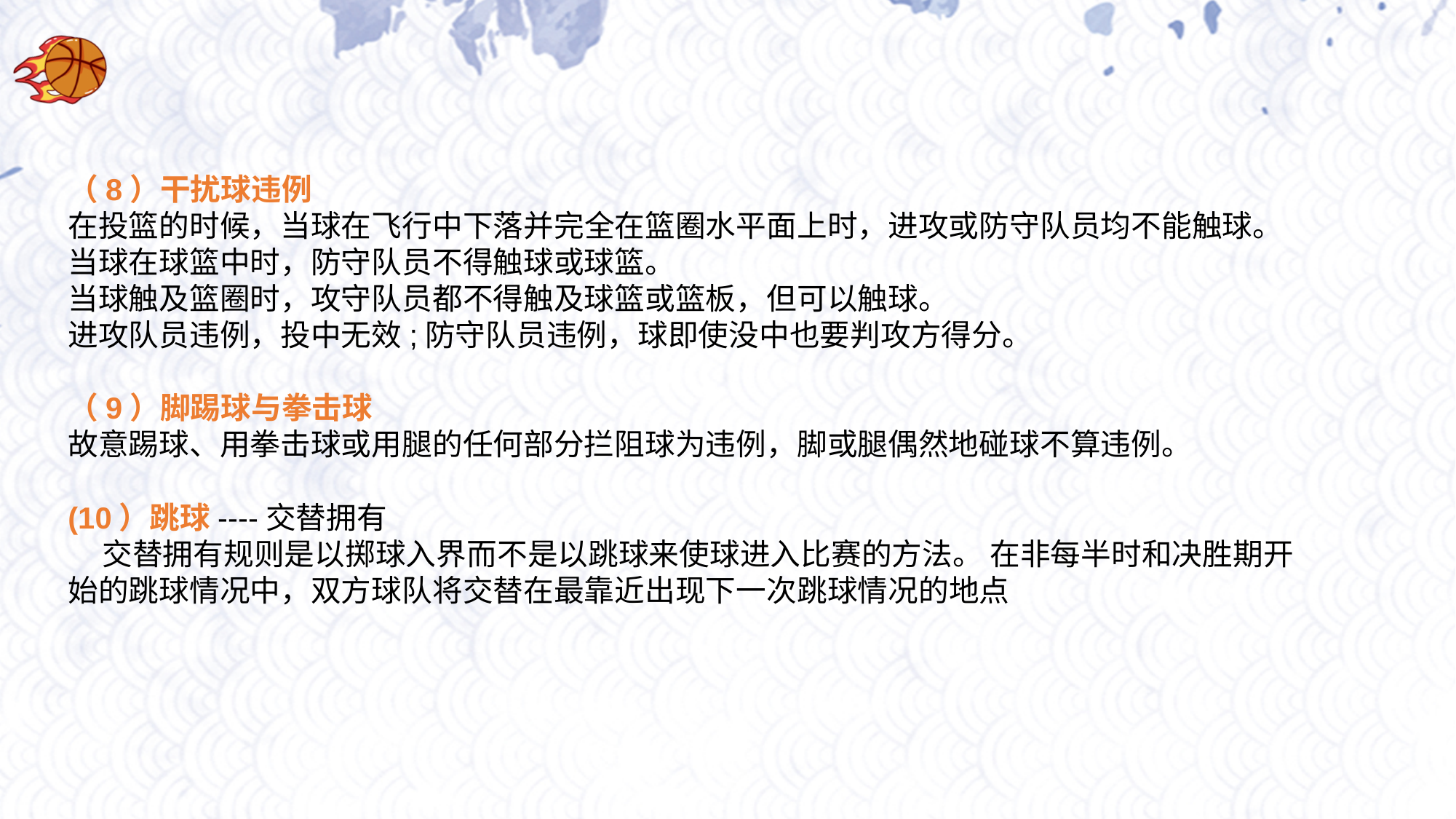

（8）干扰球违例
在投篮的时候，当球在飞行中下落并完全在篮圈水平面上时，进攻或防守队员均不能触球。
当球在球篮中时，防守队员不得触球或球篮。
当球触及篮圈时，攻守队员都不得触及球篮或篮板，但可以触球。
进攻队员违例，投中无效;防守队员违例，球即使没中也要判攻方得分。

（9）脚踢球与拳击球
故意踢球、用拳击球或用腿的任何部分拦阻球为违例，脚或腿偶然地碰球不算违例。

(10）跳球----交替拥有
    交替拥有规则是以掷球入界而不是以跳球来使球进入比赛的方法。 在非每半时和决胜期开始的跳球情况中，双方球队将交替在最靠近出现下一次跳球情况的地点